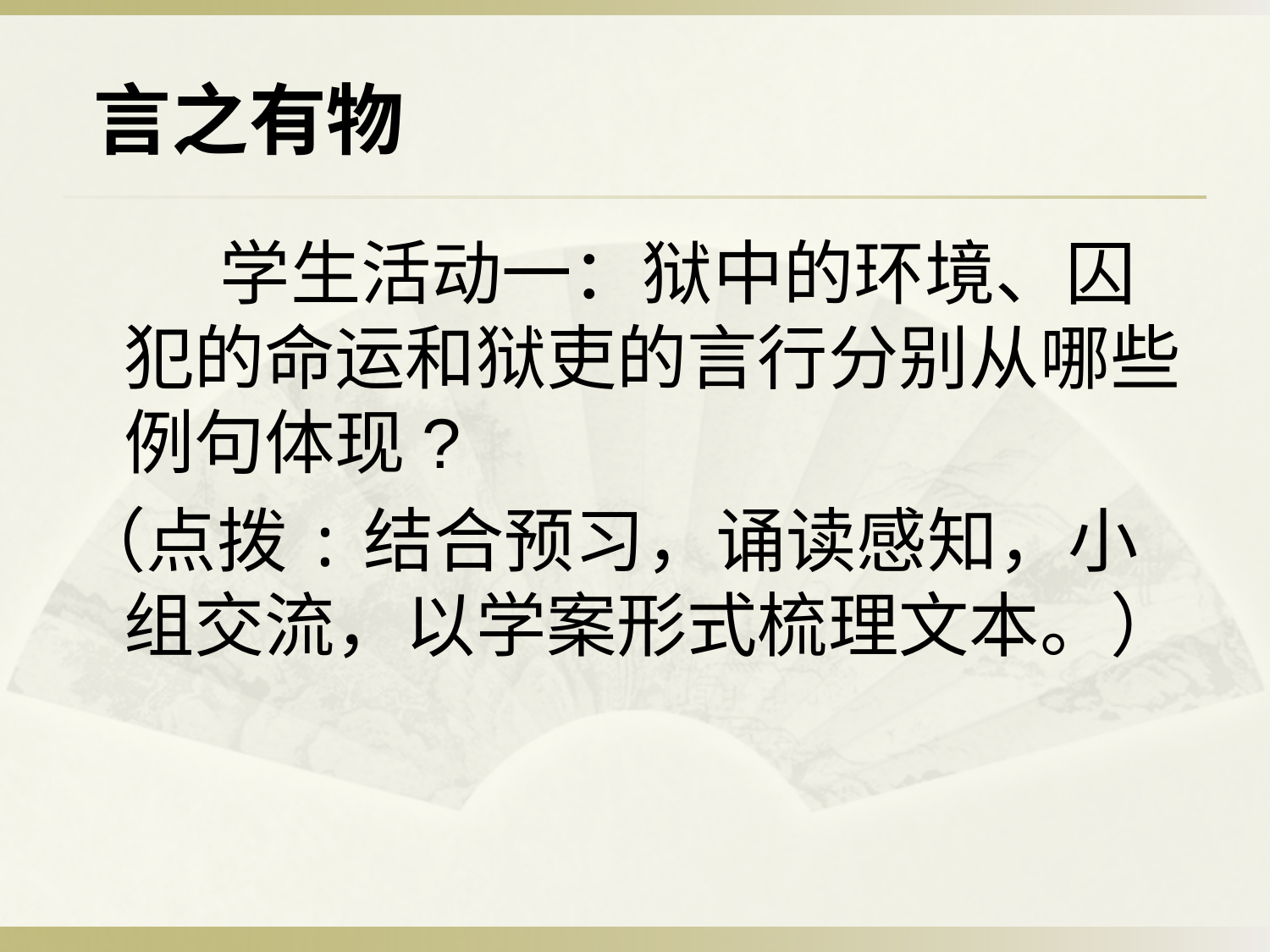

# 言之有物
        学生活动一：狱中的环境、囚犯的命运和狱吏的言行分别从哪些例句体现?
（点拨:结合预习，诵读感知，小组交流，以学案形式梳理文本。）